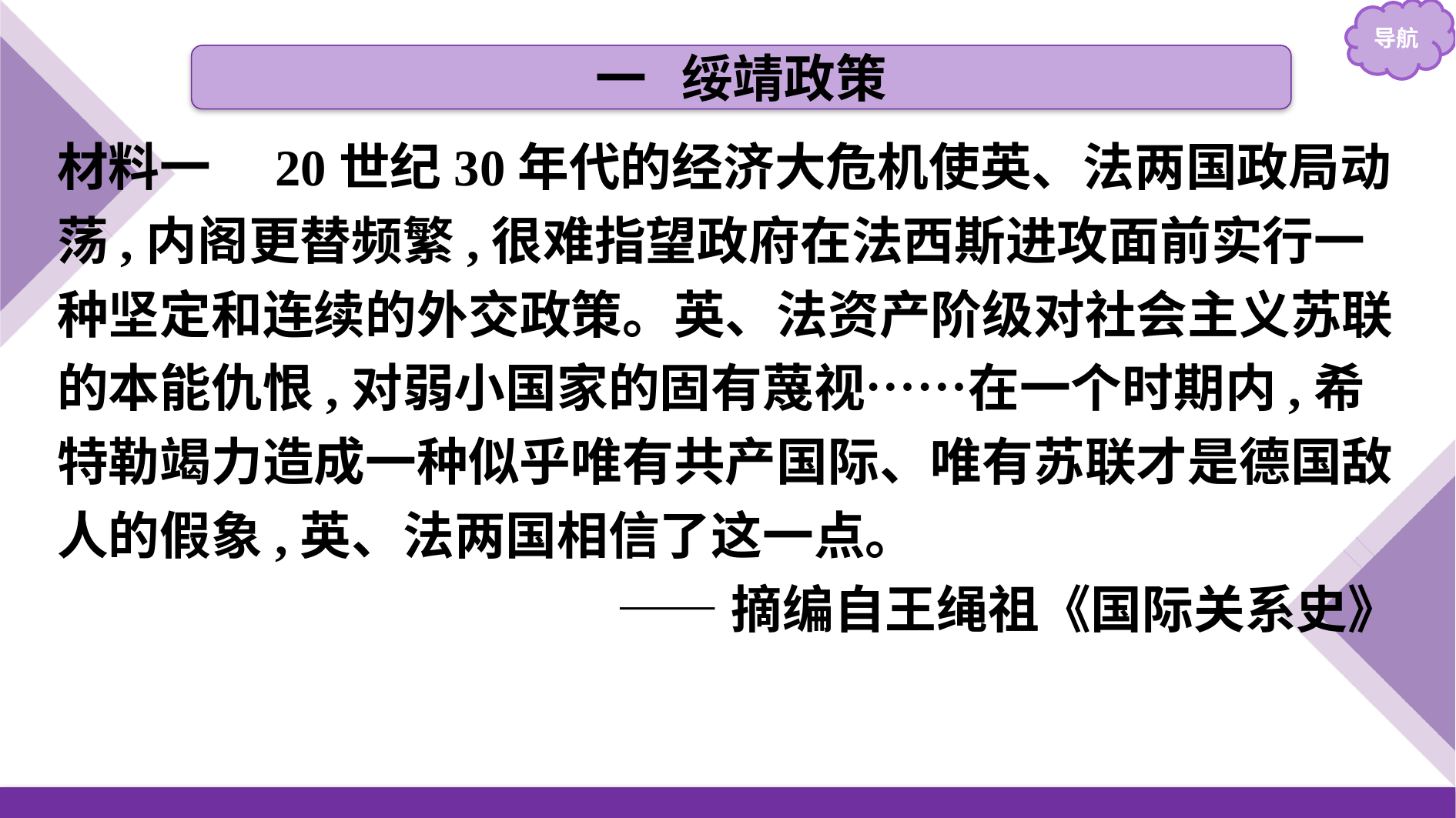

一   绥靖政策
材料一　20世纪30年代的经济大危机使英、法两国政局动荡,内阁更替频繁,很难指望政府在法西斯进攻面前实行一种坚定和连续的外交政策。英、法资产阶级对社会主义苏联的本能仇恨,对弱小国家的固有蔑视……在一个时期内,希特勒竭力造成一种似乎唯有共产国际、唯有苏联才是德国敌人的假象,英、法两国相信了这一点。
——摘编自王绳祖《国际关系史》